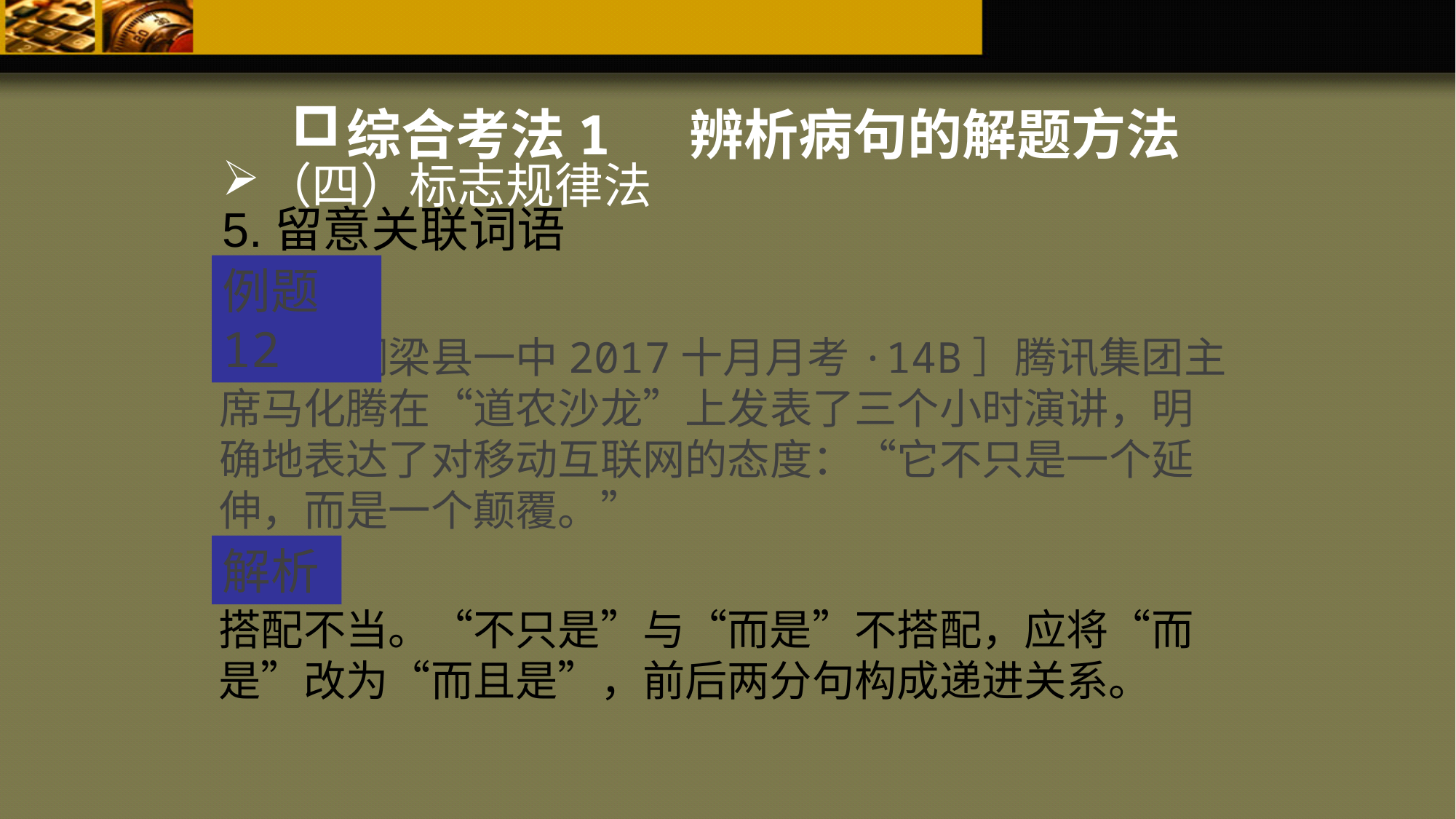

综合考法1  辨析病句的解题方法
（四）标志规律法
5.留意关联词语
例题12
［重庆铜梁县一中2017十月月考·14B］腾讯集团主席马化腾在“道农沙龙”上发表了三个小时演讲，明确地表达了对移动互联网的态度：“它不只是一个延伸，而是一个颠覆。”
解析
搭配不当。“不只是”与“而是”不搭配，应将“而是”改为“而且是”，前后两分句构成递进关系。